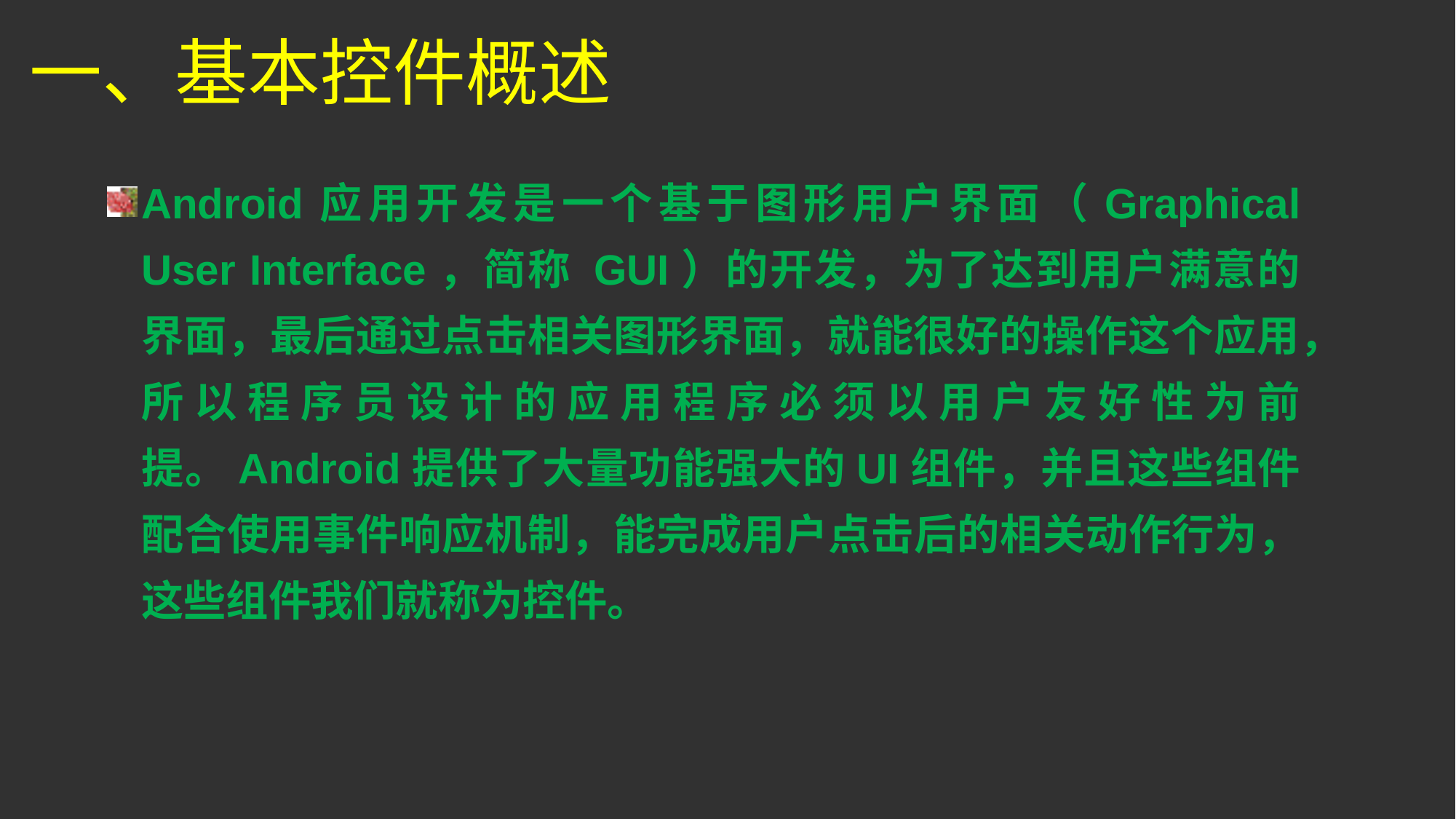

一、基本控件概述
Android应用开发是一个基于图形用户界面（Graphical User Interface，简称 GUI）的开发，为了达到用户满意的界面，最后通过点击相关图形界面，就能很好的操作这个应用，所以程序员设计的应用程序必须以用户友好性为前提。Android提供了大量功能强大的UI组件，并且这些组件配合使用事件响应机制，能完成用户点击后的相关动作行为，这些组件我们就称为控件。